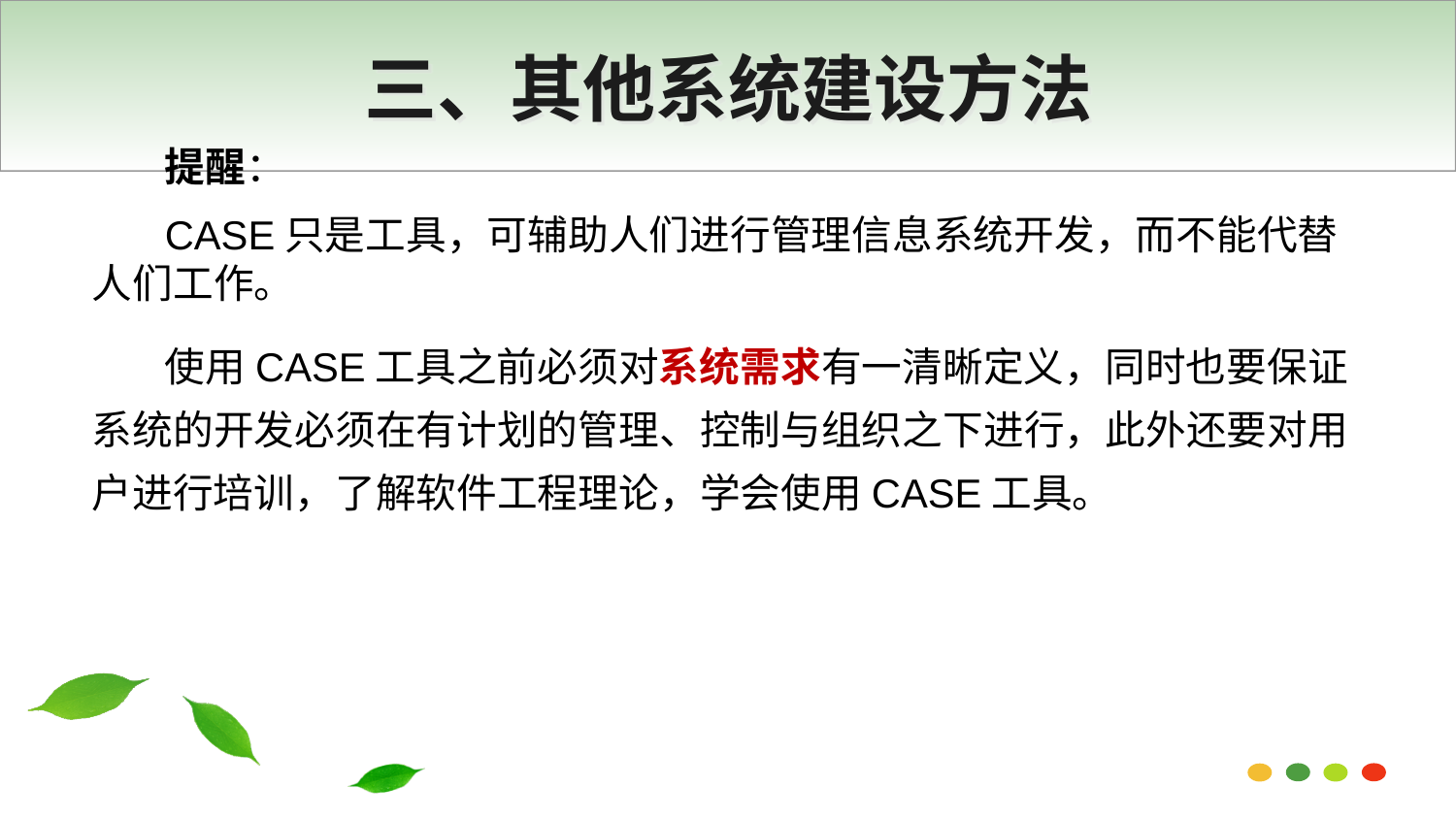

# 三、其他系统建设方法
提醒：
CASE只是工具，可辅助人们进行管理信息系统开发，而不能代替人们工作。
使用CASE工具之前必须对系统需求有一清晰定义，同时也要保证系统的开发必须在有计划的管理、控制与组织之下进行，此外还要对用户进行培训，了解软件工程理论，学会使用CASE工具。